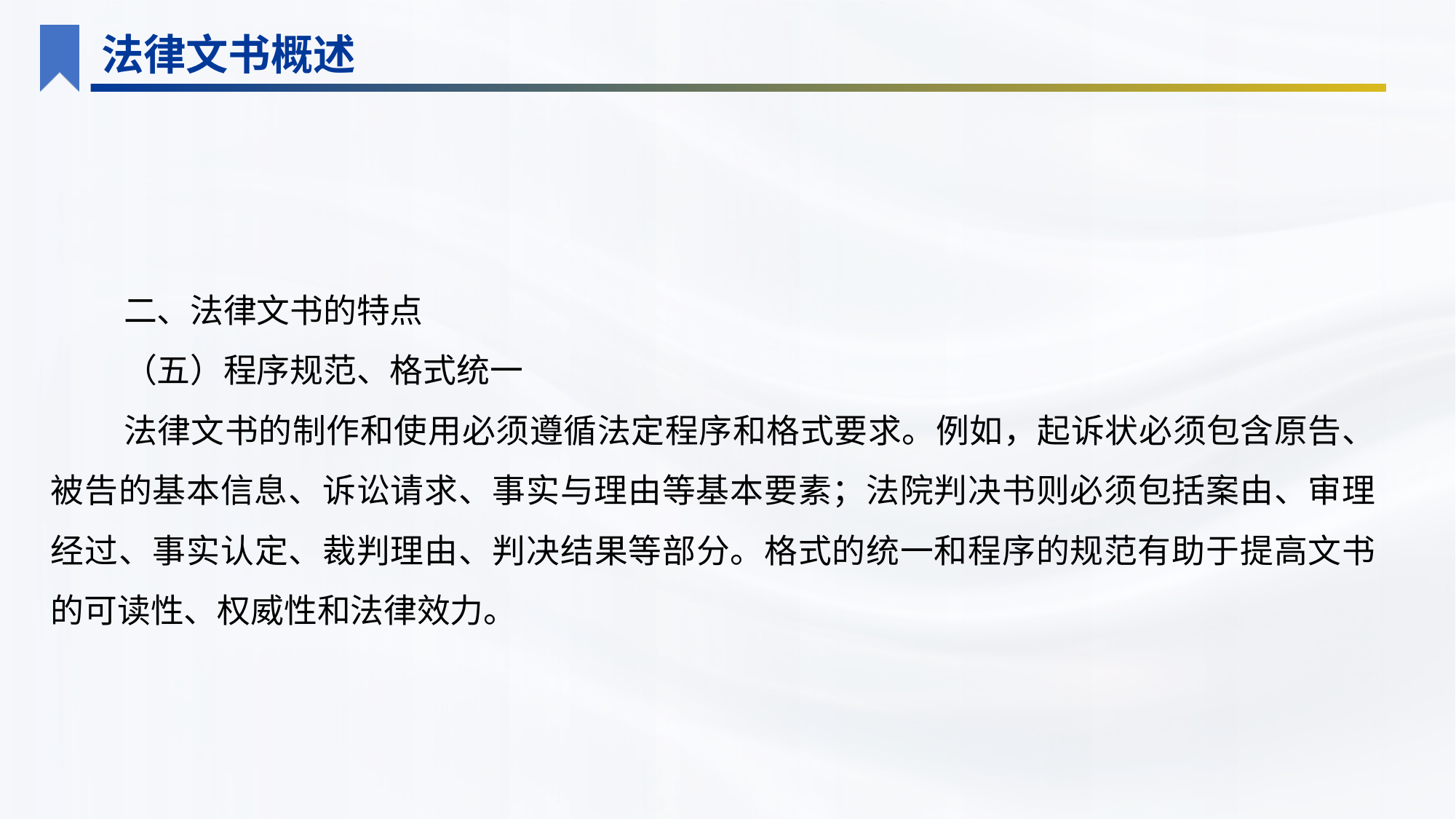

法律文书概述
二、法律文书的特点
（五）程序规范、格式统一
法律文书的制作和使用必须遵循法定程序和格式要求。例如，起诉状必须包含原告、被告的基本信息、诉讼请求、事实与理由等基本要素；法院判决书则必须包括案由、审理经过、事实认定、裁判理由、判决结果等部分。格式的统一和程序的规范有助于提高文书的可读性、权威性和法律效力。